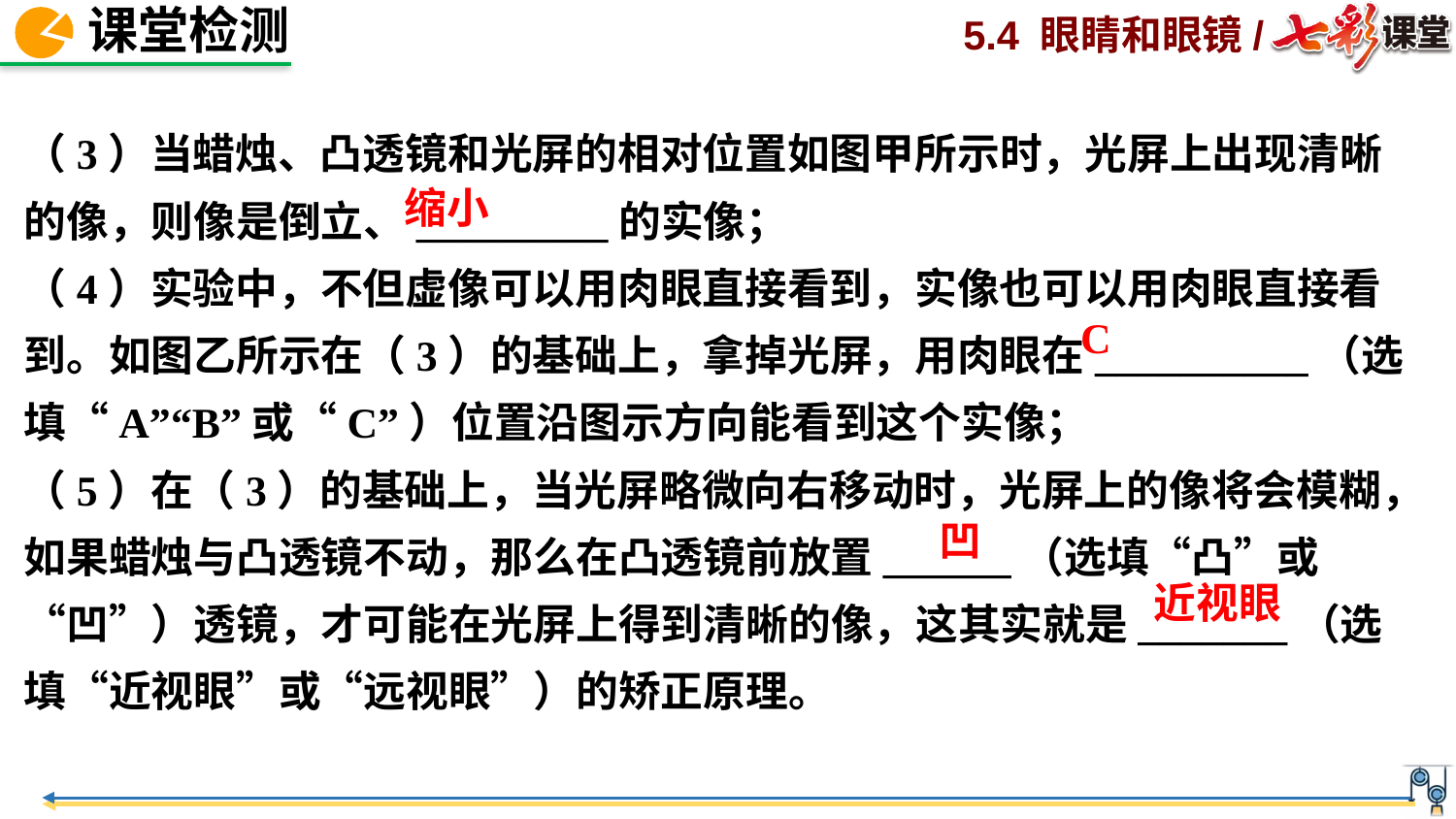

（3）当蜡烛、凸透镜和光屏的相对位置如图甲所示时，光屏上出现清晰的像，则像是倒立、_________的实像；
（4）实验中，不但虚像可以用肉眼直接看到，实像也可以用肉眼直接看到。如图乙所示在（3）的基础上，拿掉光屏，用肉眼在__________（选填“A”“B”或“C”）位置沿图示方向能看到这个实像；
（5）在（3）的基础上，当光屏略微向右移动时，光屏上的像将会模糊，如果蜡烛与凸透镜不动，那么在凸透镜前放置______（选填“凸”或“凹”）透镜，才可能在光屏上得到清晰的像，这其实就是_______（选填“近视眼”或“远视眼”）的矫正原理。
缩小
C
凹
近视眼